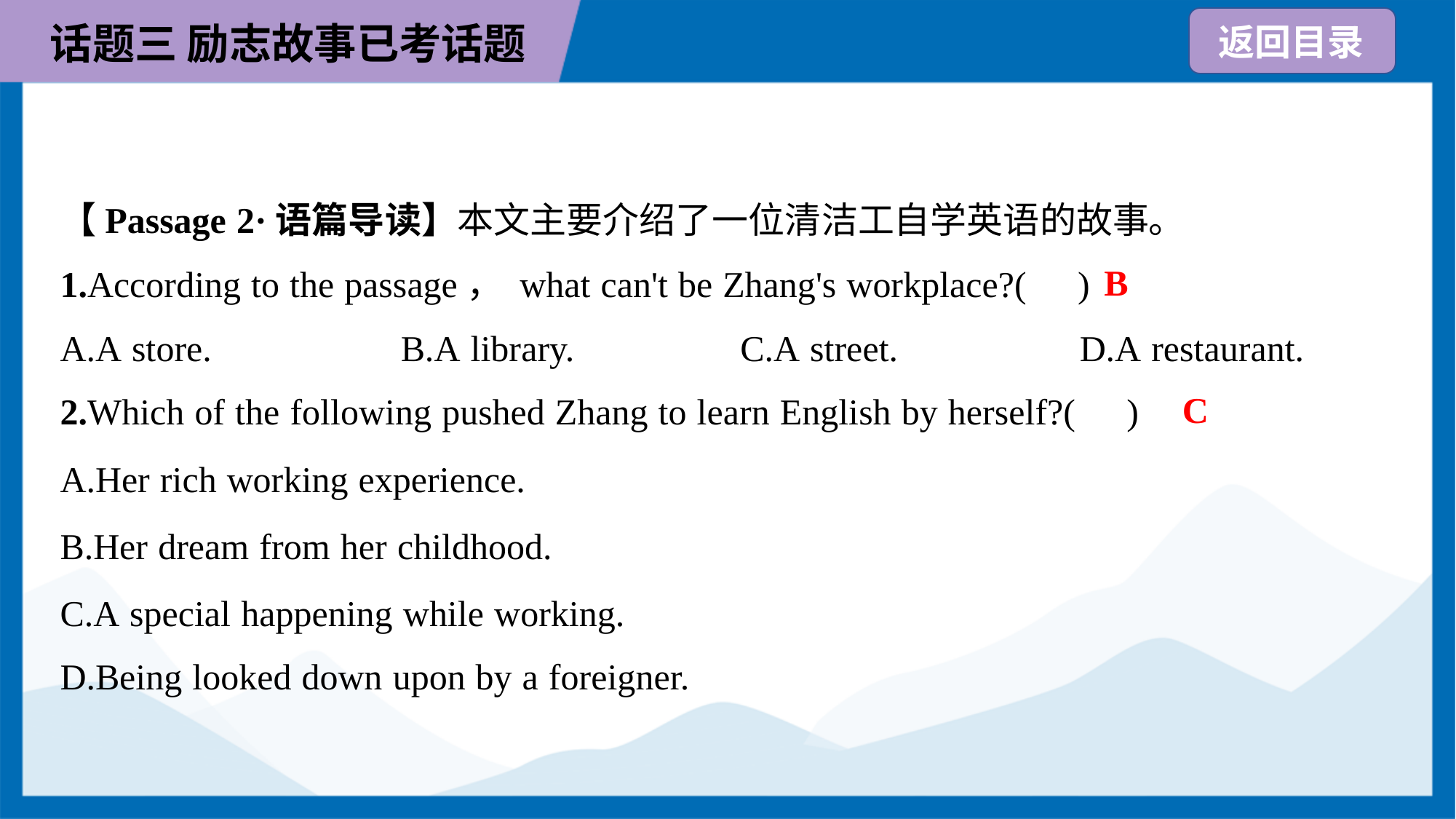

【Passage 2·语篇导读】本文主要介绍了一位清洁工自学英语的故事。
B
1.According to the passage， what can't be Zhang's workplace?(     )
A.A store.	B.A library.	C.A street.	D.A restaurant.
C
2.Which of the following pushed Zhang to learn English by herself?(     )
A.Her rich working experience.
B.Her dream from her childhood.
C.A special happening while working.
D.Being looked down upon by a foreigner.